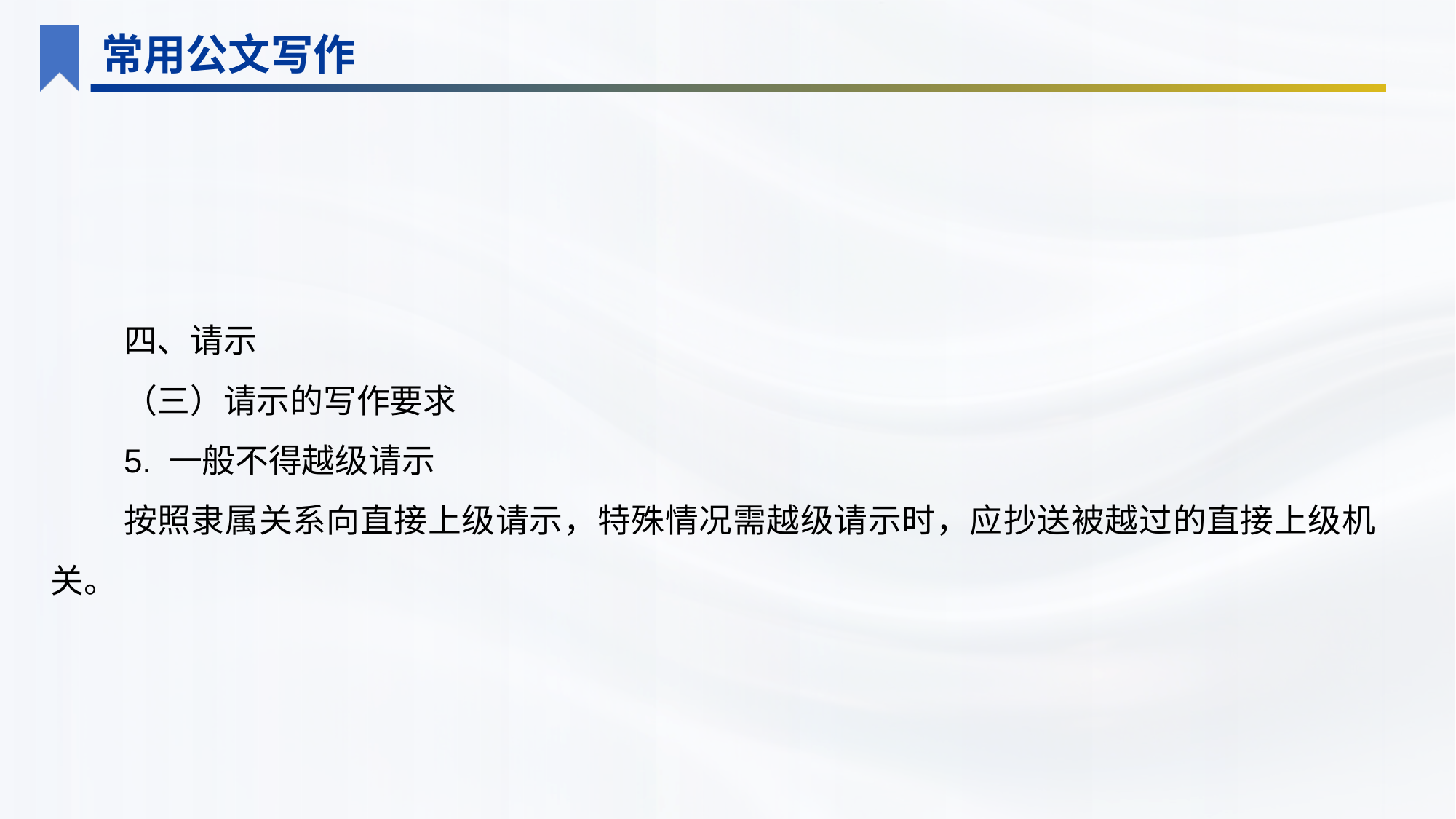

常用公文写作
四、请示
（三）请示的写作要求
5. 一般不得越级请示
按照隶属关系向直接上级请示，特殊情况需越级请示时，应抄送被越过的直接上级机关。